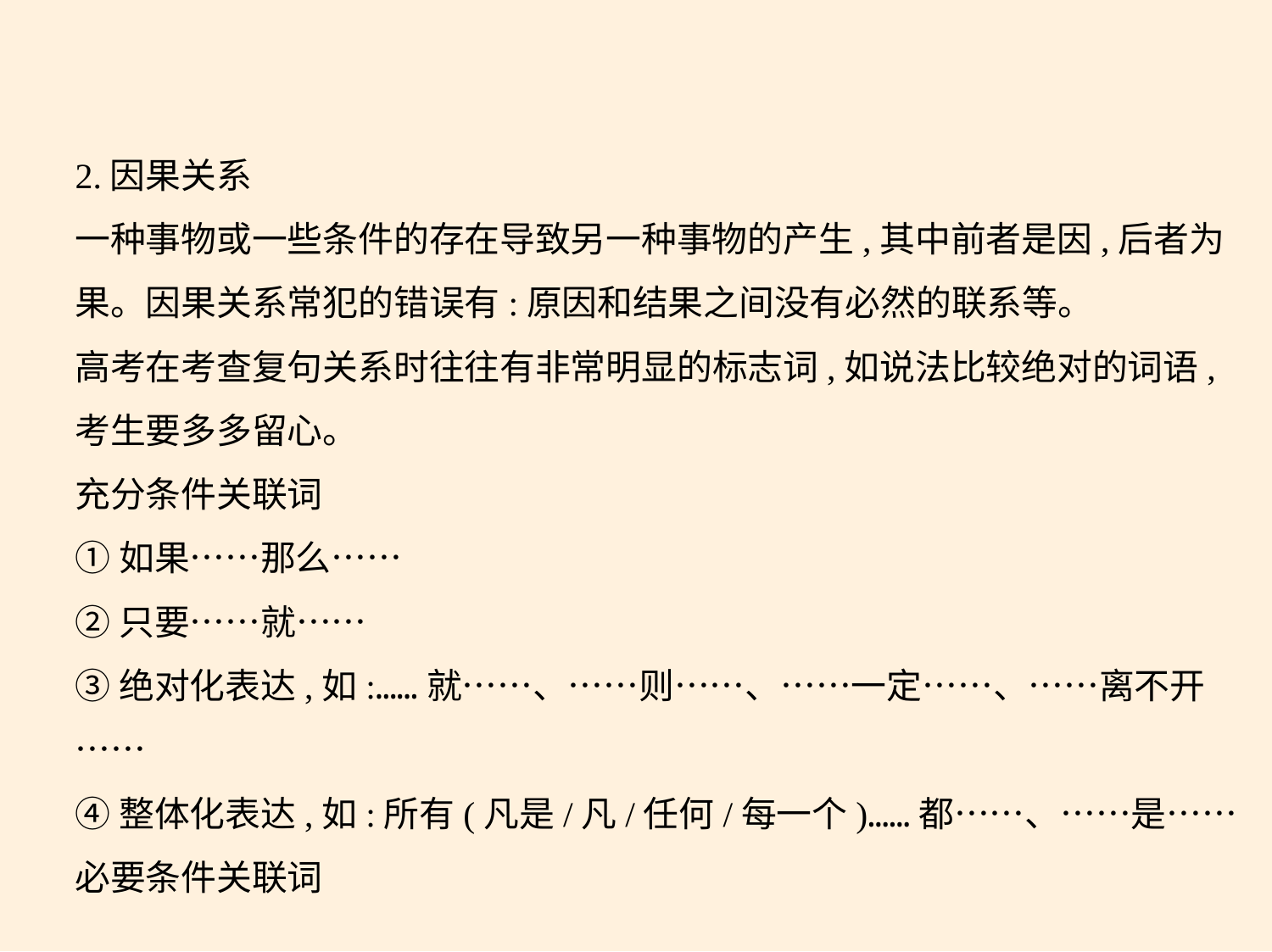

2.因果关系
一种事物或一些条件的存在导致另一种事物的产生,其中前者是因,后者为
果。因果关系常犯的错误有:原因和结果之间没有必然的联系等。
高考在考查复句关系时往往有非常明显的标志词,如说法比较绝对的词语,
考生要多多留心。
充分条件关联词
①如果……那么……
②只要……就……
③绝对化表达,如:……就……、……则……、……一定……、……离不开
……
④整体化表达,如:所有(凡是/凡/任何/每一个)……都……、……是……
必要条件关联词